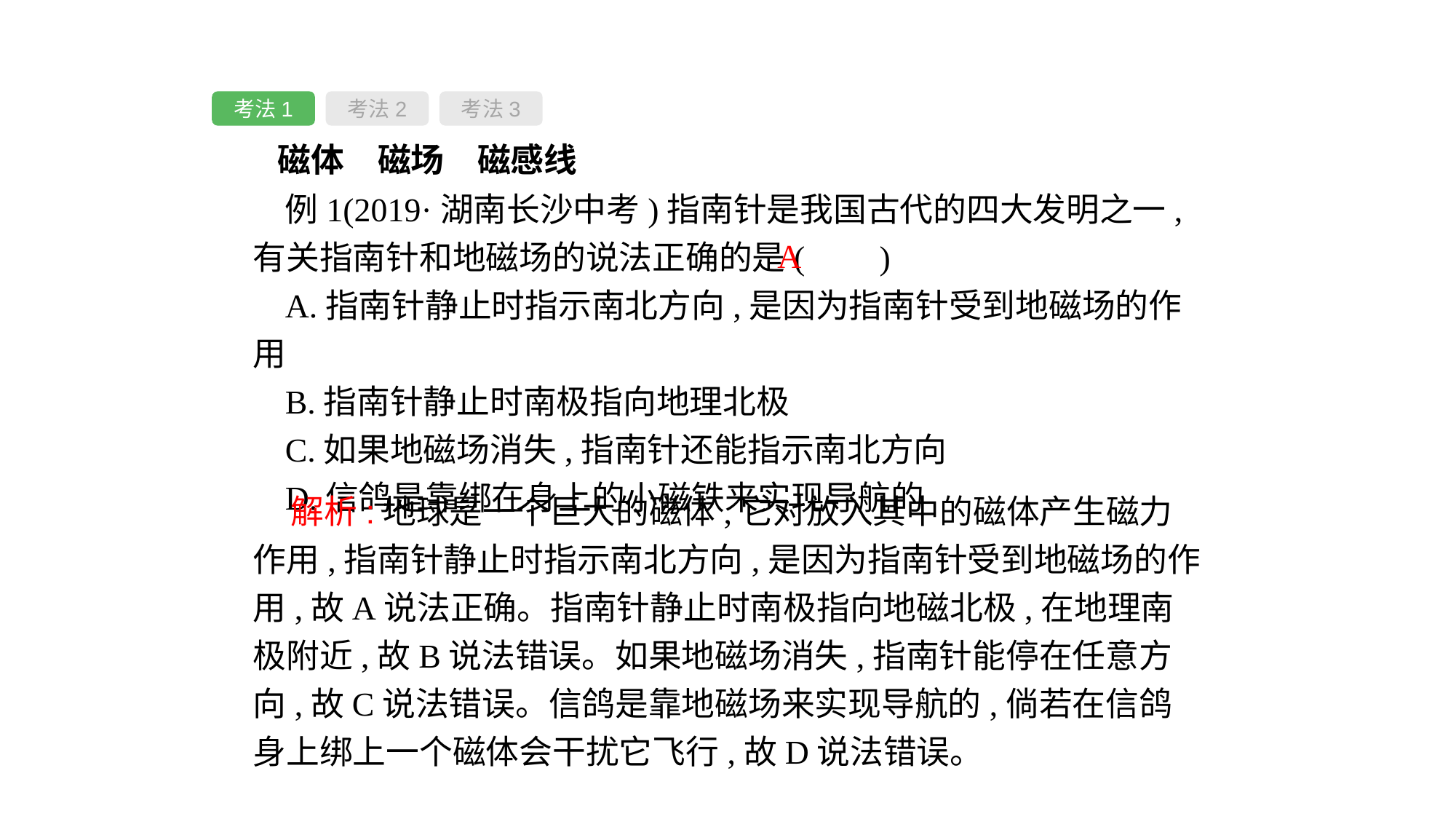

考法1
考法2
考法3
   磁体　磁场　磁感线
例1(2019·湖南长沙中考)指南针是我国古代的四大发明之一,有关指南针和地磁场的说法正确的是(   　)
A.指南针静止时指示南北方向,是因为指南针受到地磁场的作用
B.指南针静止时南极指向地理北极
C.如果地磁场消失,指南针还能指示南北方向
D.信鸽是靠绑在身上的小磁铁来实现导航的
A
    解析:地球是一个巨大的磁体,它对放入其中的磁体产生磁力作用,指南针静止时指示南北方向,是因为指南针受到地磁场的作用,故A说法正确。指南针静止时南极指向地磁北极,在地理南极附近,故B说法错误。如果地磁场消失,指南针能停在任意方向,故C说法错误。信鸽是靠地磁场来实现导航的,倘若在信鸽身上绑上一个磁体会干扰它飞行,故D说法错误。